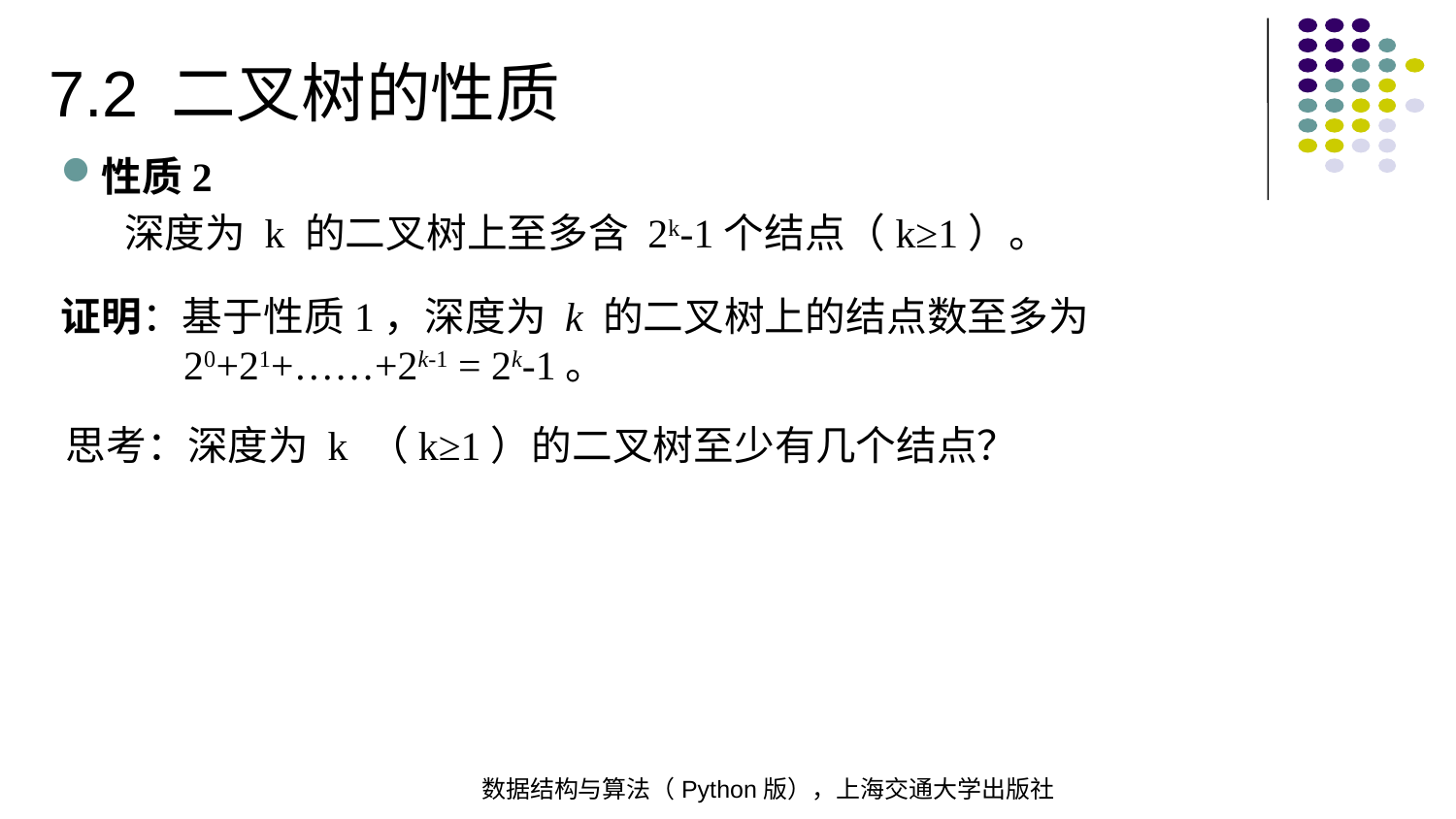

7.2 二叉树的性质
性质2
      深度为 k 的二叉树上至多含 2k-1个结点（k≥1）。
证明：基于性质1，深度为 k 的二叉树上的结点数至多为
           20+21+……+2k-1 = 2k-1。
思考：深度为 k （k≥1）的二叉树至少有几个结点？